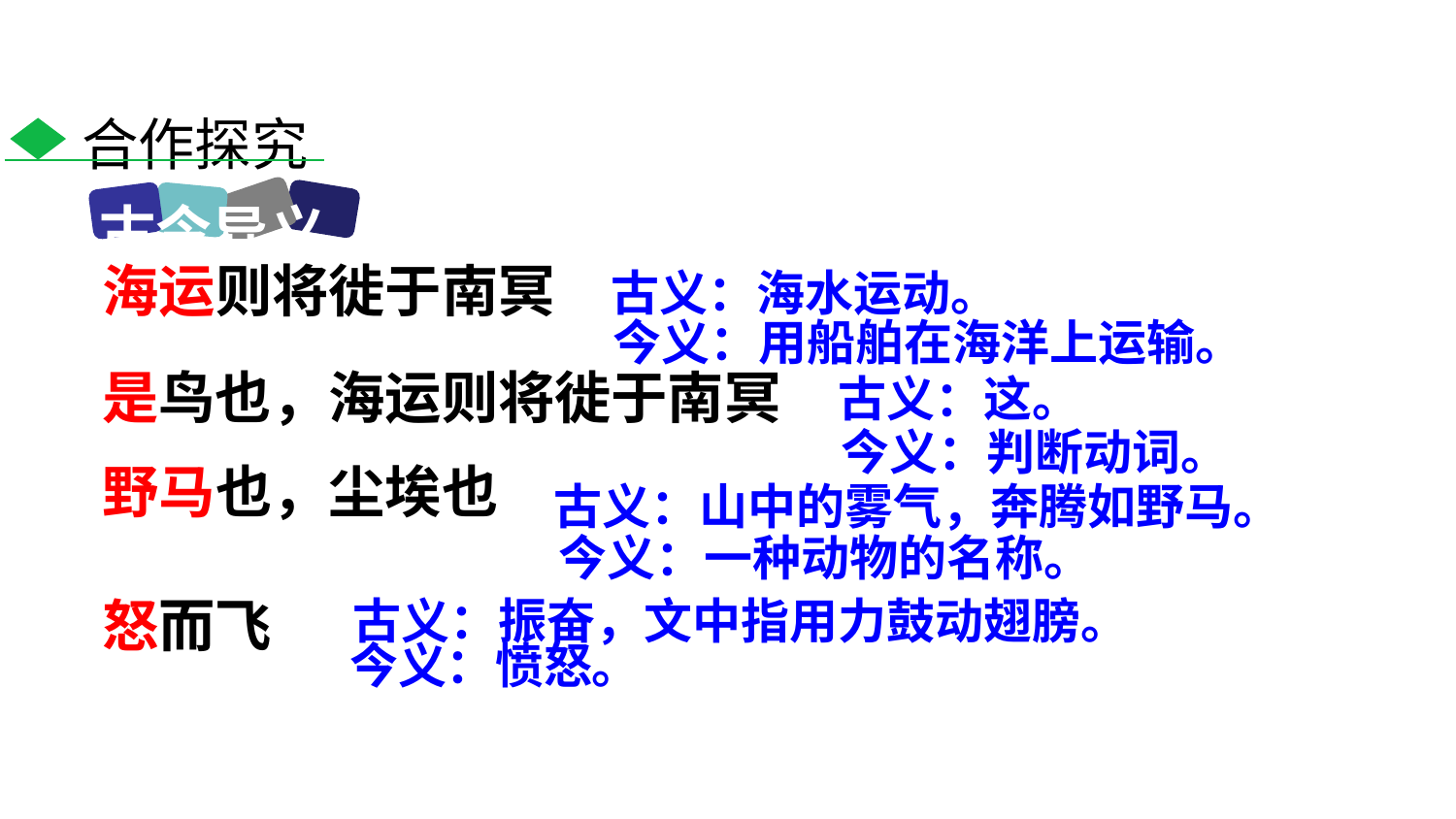

合作探究

古今异义

古义：海水运动。
海运则将徙于南冥
今义：用船舶在海洋上运输。
古义：这。
是鸟也，海运则将徙于南冥
今义：判断动词。
古义：山中的雾气，奔腾如野马。
野马也，尘埃也
今义：一种动物的名称。
怒而飞
古义：振奋，文中指用力鼓动翅膀。
今义：愤怒。